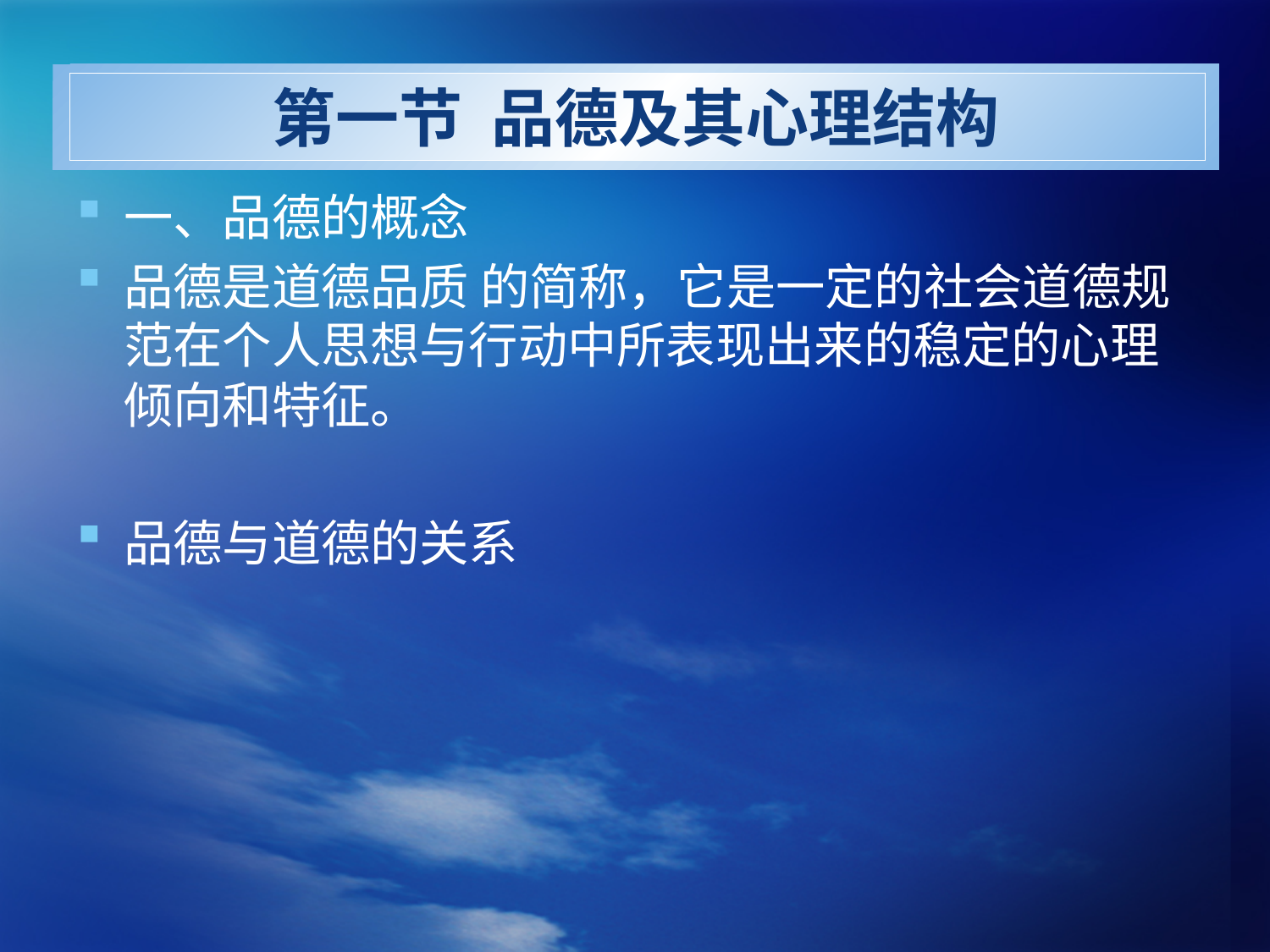

# 第一节  品德及其心理结构
一、品德的概念
品德是道德品质 的简称，它是一定的社会道德规范在个人思想与行动中所表现出来的稳定的心理倾向和特征。

品德与道德的关系